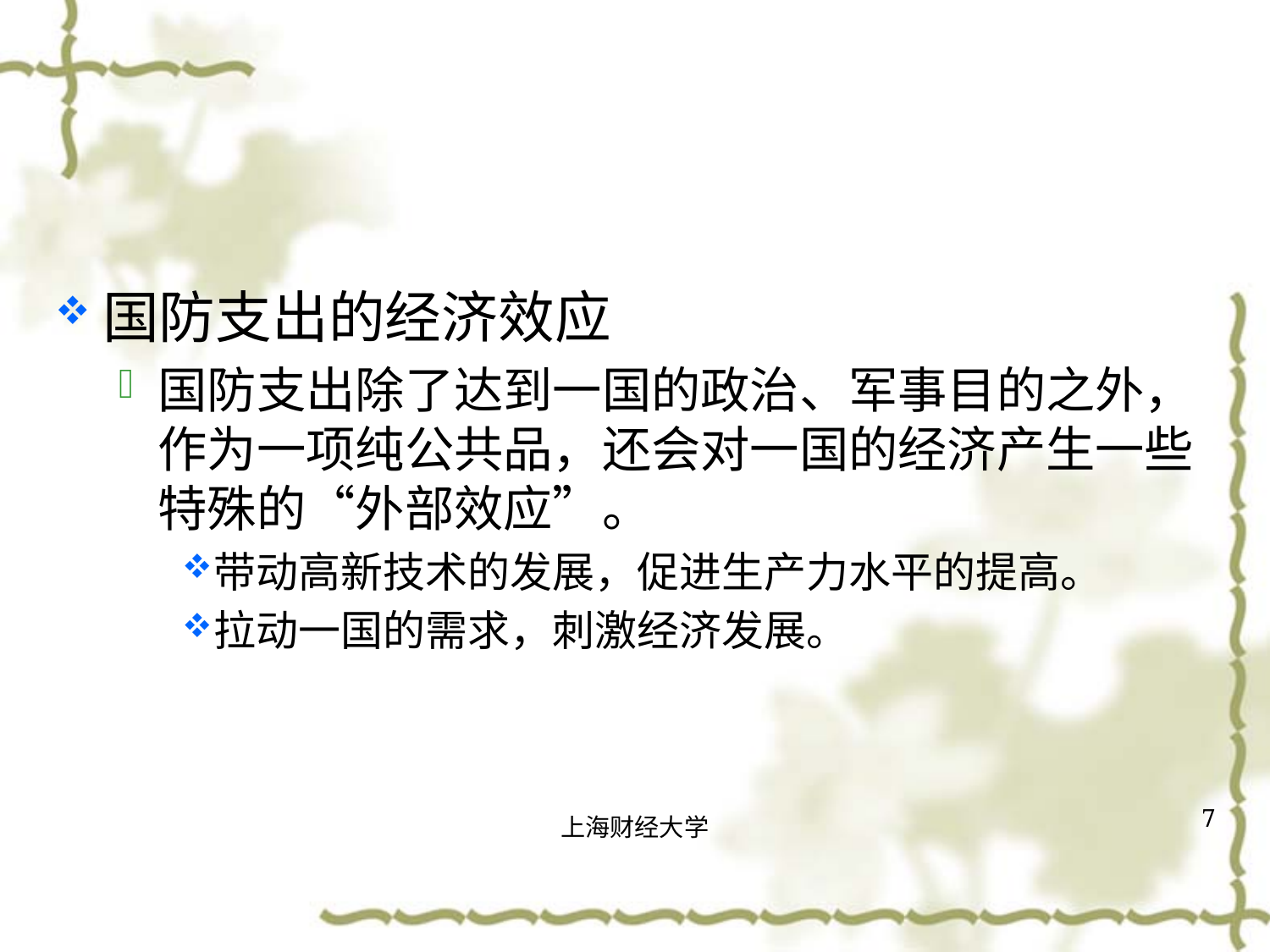

#
国防支出的经济效应
国防支出除了达到一国的政治、军事目的之外，作为一项纯公共品，还会对一国的经济产生一些特殊的“外部效应”。
带动高新技术的发展，促进生产力水平的提高。
拉动一国的需求，刺激经济发展。
7
上海财经大学